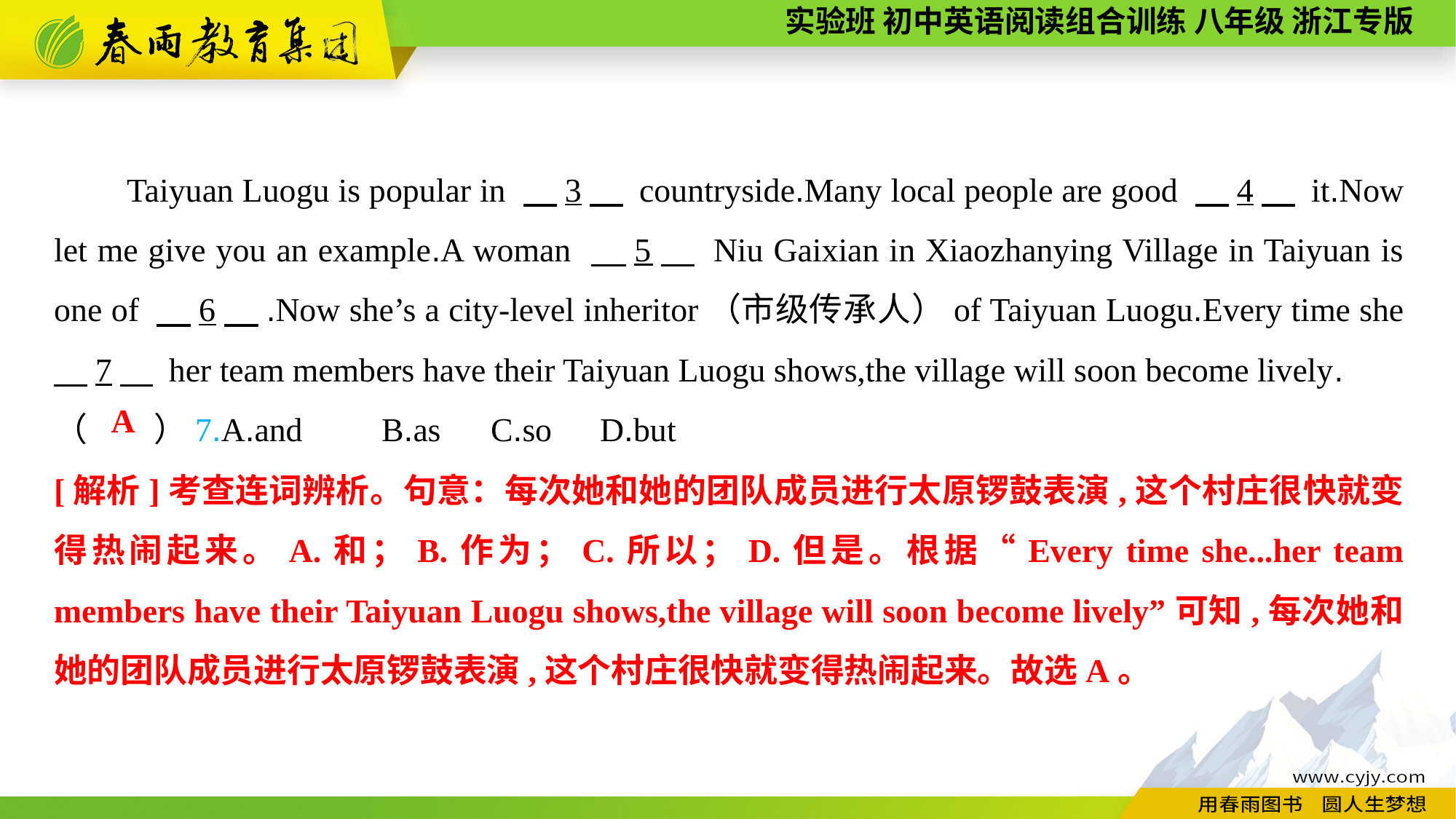

Taiyuan Luogu is popular in 　3　 countryside.Many local people are good 　4　 it.Now let me give you an example.A woman 　5　 Niu Gaixian in Xiaozhanying Village in Taiyuan is one of 　6　.Now she’s a city-level inheritor（市级传承人）of Taiyuan Luogu.Every time she 　7　 her team members have their Taiyuan Luogu shows,the village will soon become lively.
（　　）7.A.and	B.as	C.so	D.but
A
[解析]考查连词辨析。句意：每次她和她的团队成员进行太原锣鼓表演,这个村庄很快就变得热闹起来。A.和；B.作为；C.所以；D.但是。根据“Every time she...her team members have their Taiyuan Luogu shows,the village will soon become lively”可知,每次她和她的团队成员进行太原锣鼓表演,这个村庄很快就变得热闹起来。故选A。